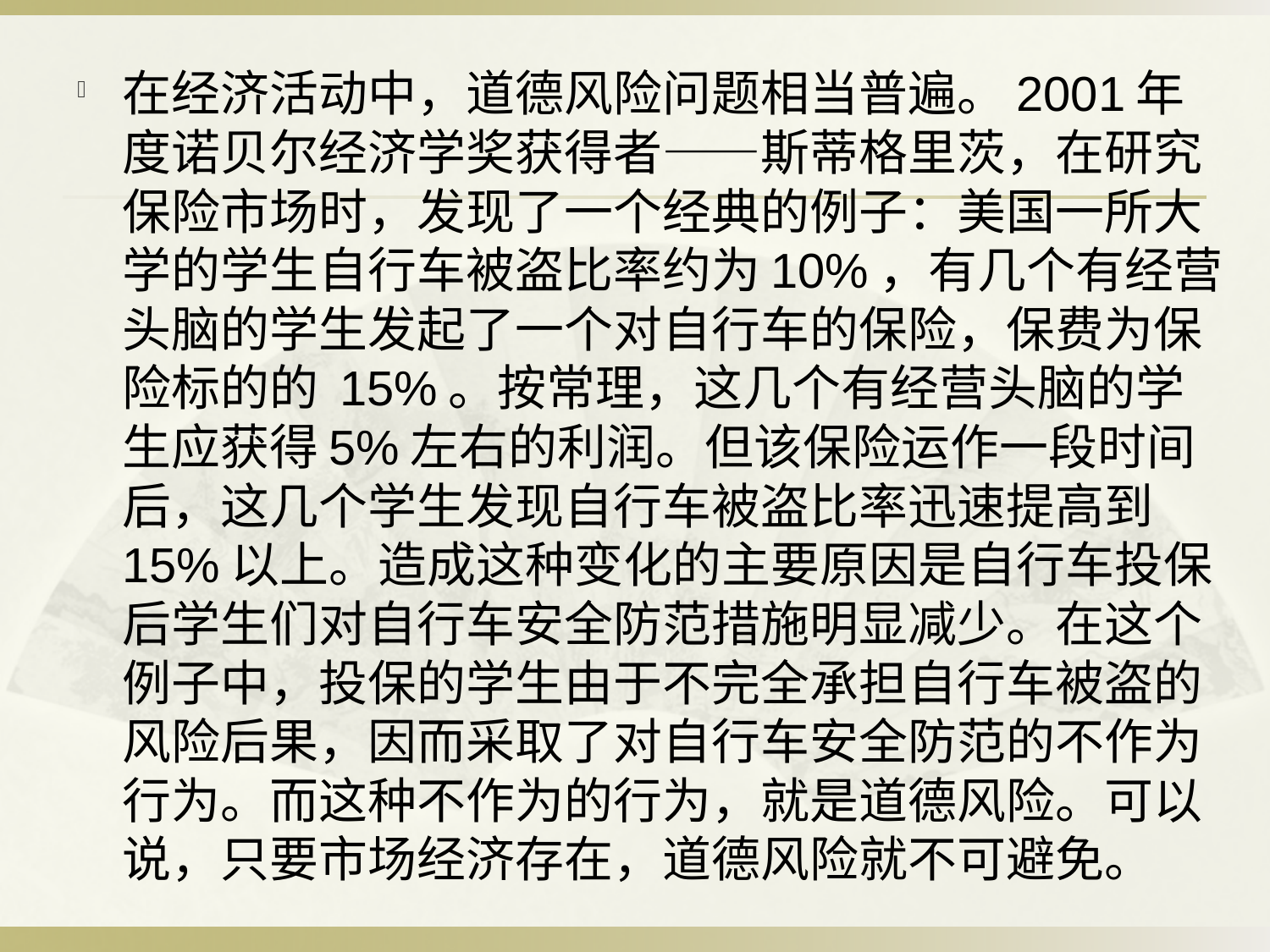

在经济活动中，道德风险问题相当普遍。2001年度诺贝尔经济学奖获得者——斯蒂格里茨，在研究保险市场时，发现了一个经典的例子：美国一所大学的学生自行车被盗比率约为10%，有几个有经营头脑的学生发起了一个对自行车的保险，保费为保险标的的 15%。按常理，这几个有经营头脑的学生应获得5%左右的利润。但该保险运作一段时间后，这几个学生发现自行车被盗比率迅速提高到15%以上。造成这种变化的主要原因是自行车投保后学生们对自行车安全防范措施明显减少。在这个例子中，投保的学生由于不完全承担自行车被盗的风险后果，因而采取了对自行车安全防范的不作为行为。而这种不作为的行为，就是道德风险。可以说，只要市场经济存在，道德风险就不可避免。